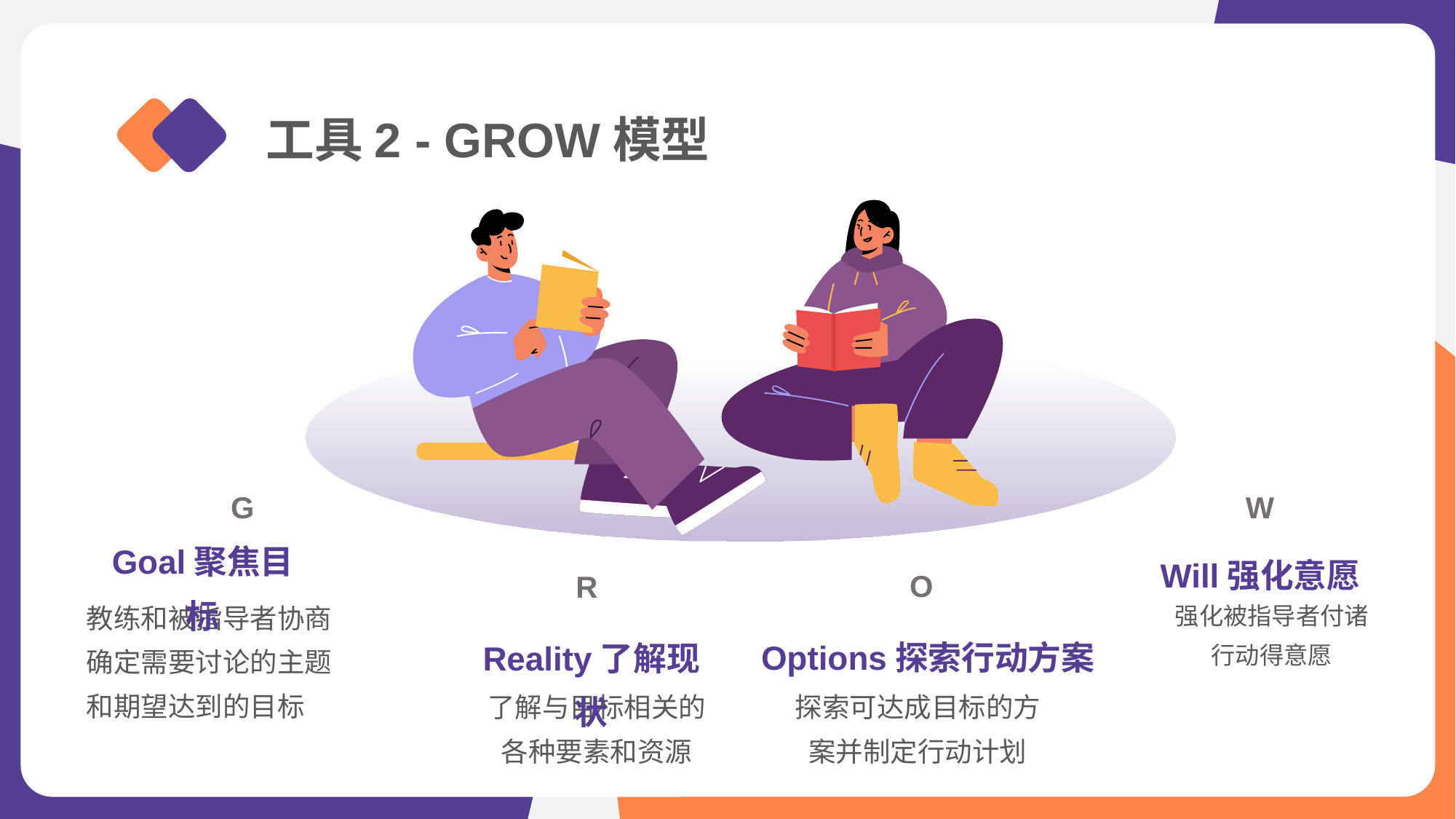

工具2 - GROW模型

G
W
Goal聚焦目标
Will强化意愿
O
R
教练和被指导者协商确定需要讨论的主题和期望达到的目标
强化被指导者付诸行动得意愿
Options探索行动方案
Reality了解现状
了解与目标相关的
各种要素和资源
探索可达成目标的方案并制定行动计划